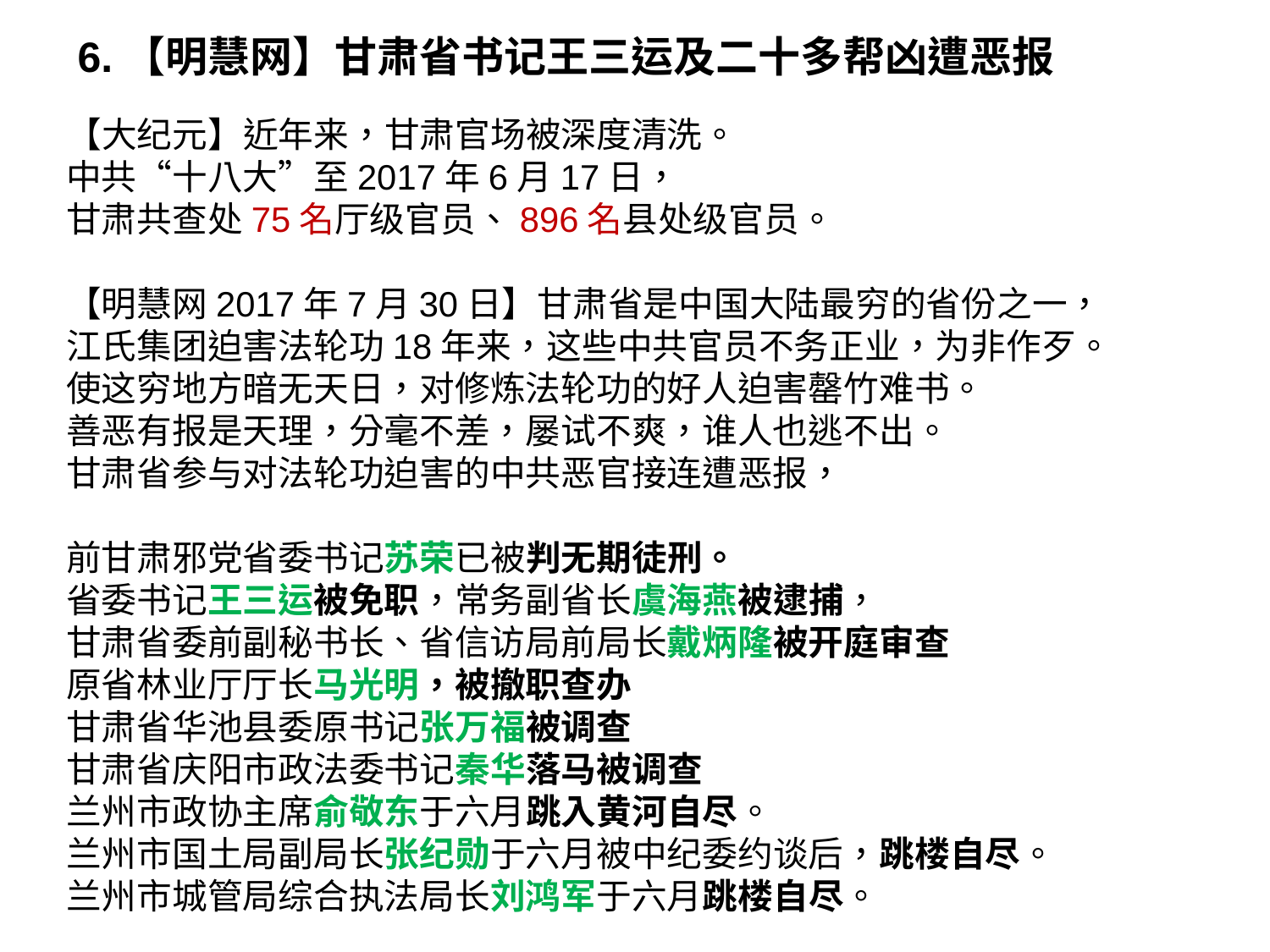

6.【明慧网】甘肃省书记王三运及二十多帮凶遭恶报
【大纪元】近年来，甘肃官场被深度清洗。
中共“十八大”至2017年6月17日，
甘肃共查处75名厅级官员、896名县处级官员。

【明慧网2017年7月30日】甘肃省是中国大陆最穷的省份之一，
江氏集团迫害法轮功18年来，这些中共官员不务正业，为非作歹。
使这穷地方暗无天日，对修炼法轮功的好人迫害罄竹难书。
善恶有报是天理，分毫不差，屡试不爽，谁人也逃不出。
甘肃省参与对法轮功迫害的中共恶官接连遭恶报，

前甘肃邪党省委书记苏荣已被判无期徒刑。
省委书记王三运被免职，常务副省长虞海燕被逮捕，
甘肃省委前副秘书长、省信访局前局长戴炳隆被开庭审查
原省林业厅厅长马光明，被撤职查办
甘肃省华池县委原书记张万福被调查
甘肃省庆阳市政法委书记秦华落马被调查
兰州市政协主席俞敬东于六月跳入黄河自尽。
兰州市国土局副局长张纪勋于六月被中纪委约谈后，跳楼自尽。
兰州市城管局综合执法局长刘鸿军于六月跳楼自尽。